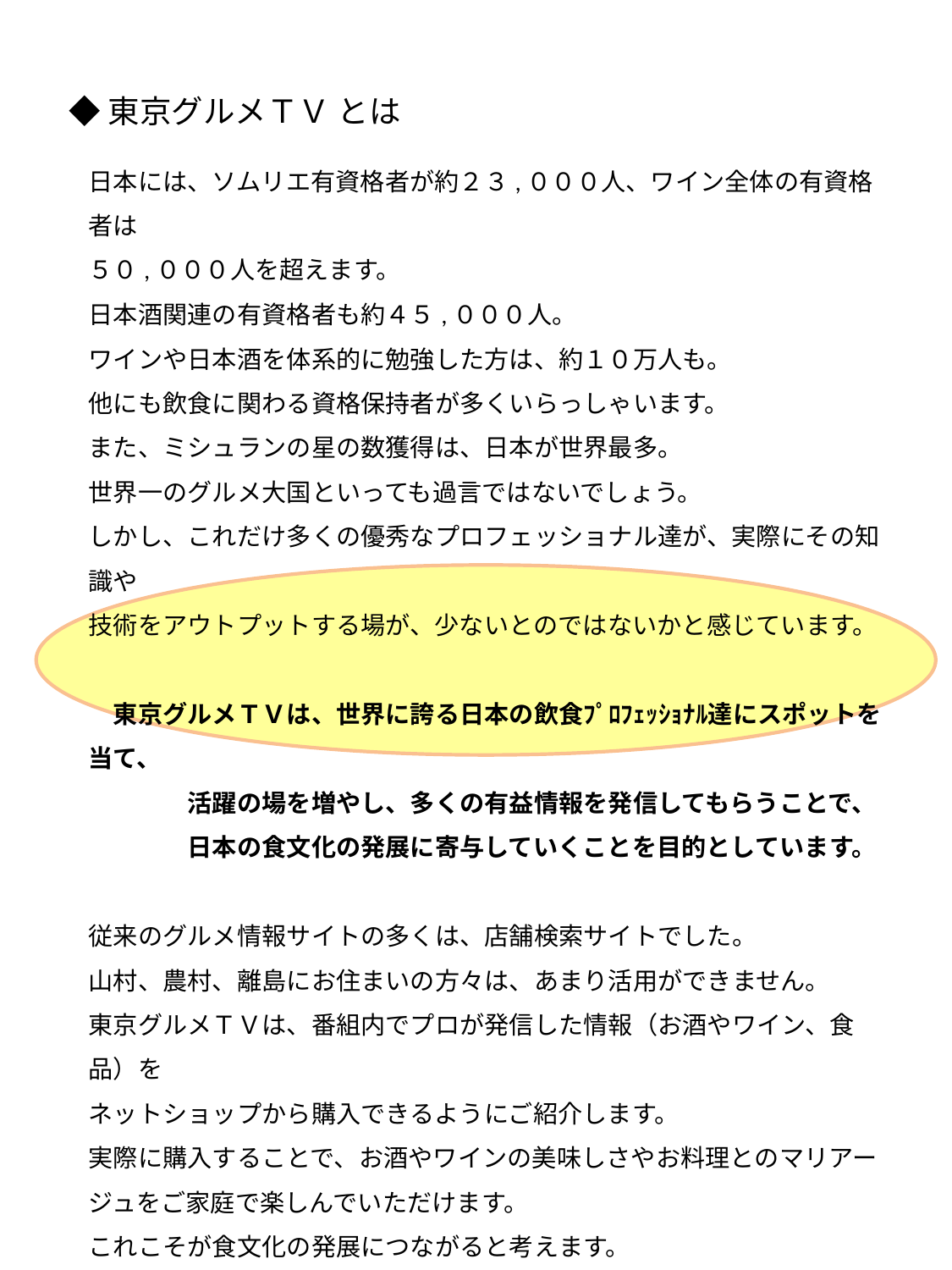

◆東京グルメＴＶ とは
日本には、ソムリエ有資格者が約２３,０００人、ワイン全体の有資格者は
５０,０００人を超えます。
日本酒関連の有資格者も約４５,０００人。
ワインや日本酒を体系的に勉強した方は、約１０万人も。
他にも飲食に関わる資格保持者が多くいらっしゃいます。
また、ミシュランの星の数獲得は、日本が世界最多。
世界一のグルメ大国といっても過言ではないでしょう。
しかし、これだけ多くの優秀なプロフェッショナル達が、実際にその知識や
技術をアウトプットする場が、少ないとのではないかと感じています。

　東京グルメＴＶは、世界に誇る日本の飲食ﾌﾟﾛﾌｪｯｼｮﾅﾙ達にスポットを当て、
　　　　活躍の場を増やし、多くの有益情報を発信してもらうことで、
　　　　日本の食文化の発展に寄与していくことを目的としています。

従来のグルメ情報サイトの多くは、店舗検索サイトでした。
山村、農村、離島にお住まいの方々は、あまり活用ができません。
東京グルメＴＶは、番組内でプロが発信した情報（お酒やワイン、食品）を
ネットショップから購入できるようにご紹介します。
実際に購入することで、お酒やワインの美味しさやお料理とのマリアージュをご家庭で楽しんでいただけます。
これこそが食文化の発展につながると考えます。
ネットショップ？ ではありません。食卓を豊かにする情報を主体に番組を
作っています。美味しさや楽しさを体験して欲しいから、実購入できる情報まで
お伝えしています。我々は、物品販売業ではなく、情報発信サービス業です。